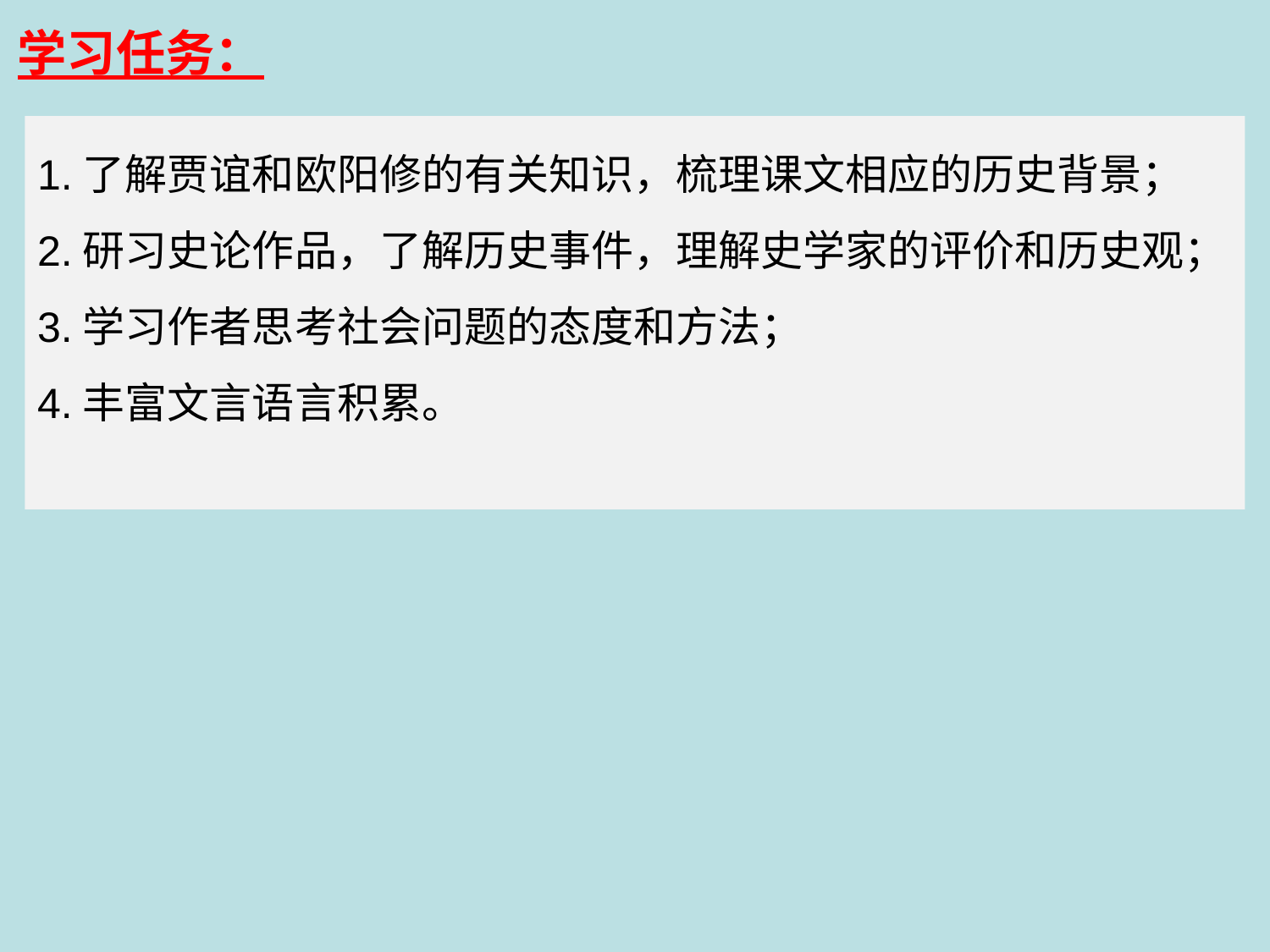

学习任务：
1.了解贾谊和欧阳修的有关知识，梳理课文相应的历史背景；
2.研习史论作品，了解历史事件，理解史学家的评价和历史观；
3.学习作者思考社会问题的态度和方法；
4.丰富文言语言积累。